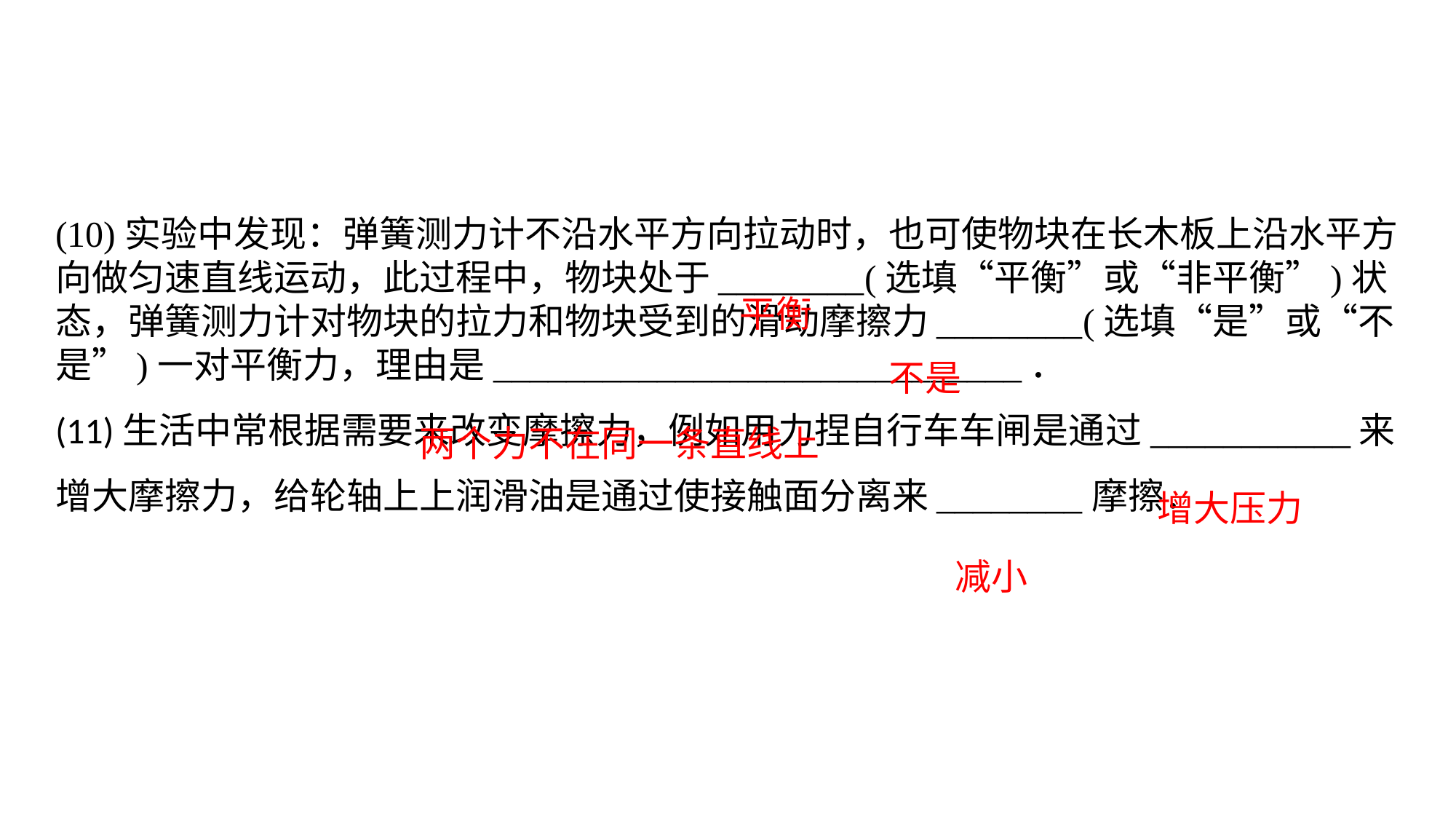

(10)实验中发现：弹簧测力计不沿水平方向拉动时，也可使物块在长木板上沿水平方向做匀速直线运动，此过程中，物块处于________(选填“平衡”或“非平衡”)状态，弹簧测力计对物块的拉力和物块受到的滑动摩擦力________(选填“是”或“不是”)一对平衡力，理由是_____________________________．(11)生活中常根据需要来改变摩擦力，例如用力捏自行车车闸是通过___________来增大摩擦力，给轮轴上上润滑油是通过使接触面分离来________摩擦．
平衡
不是
两个力不在同一条直线上
增大压力
减小